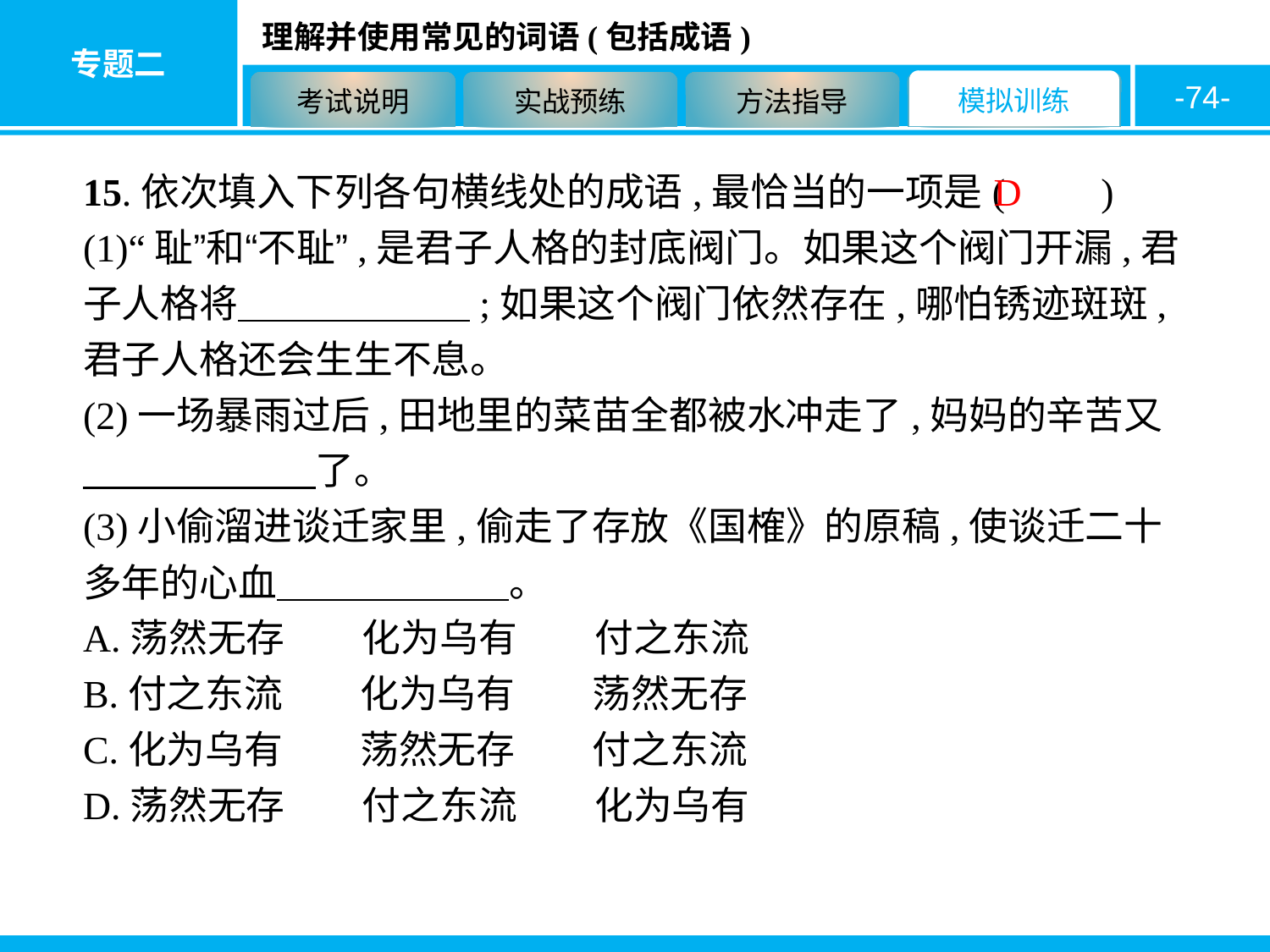

-74-
15.依次填入下列各句横线处的成语,最恰当的一项是(　　)
(1)“耻”和“不耻”,是君子人格的封底阀门。如果这个阀门开漏,君子人格将　　　　　　;如果这个阀门依然存在,哪怕锈迹斑斑,君子人格还会生生不息。
(2)一场暴雨过后,田地里的菜苗全都被水冲走了,妈妈的辛苦又　　　　　　了。
(3)小偷溜进谈迁家里,偷走了存放《国榷》的原稿,使谈迁二十多年的心血　　　　　　。
A.荡然无存　　化为乌有　　付之东流
B.付之东流　　化为乌有　　荡然无存
C.化为乌有　　荡然无存　　付之东流
D.荡然无存　　付之东流　　化为乌有
D